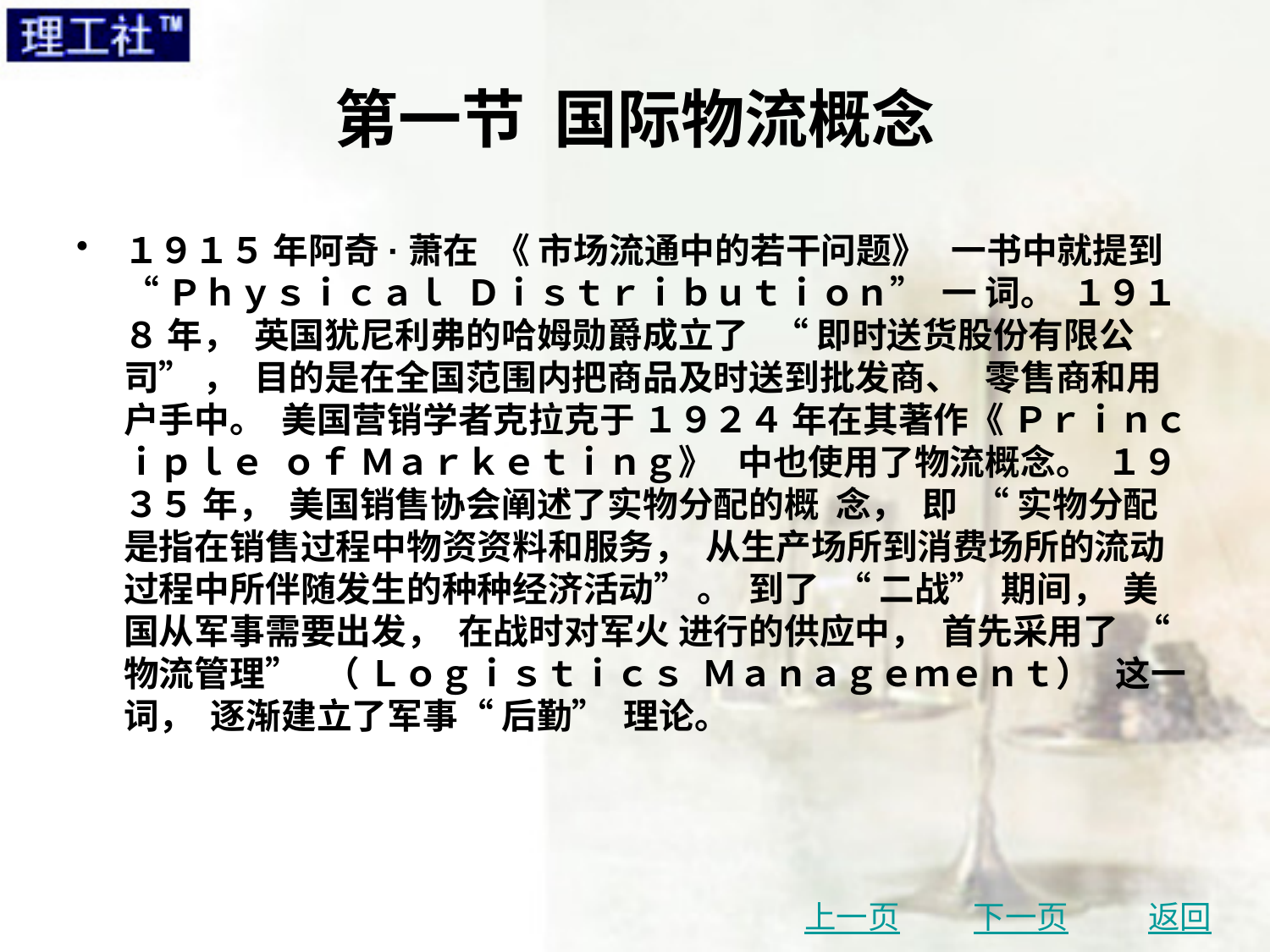

# 第一节  国际物流概念
１９１５ 年阿奇·萧在  《 市场流通中的若干问题》   一书中就提到  “ Ｐｈｙｓｉｃａｌ  Ｄｉｓｔｒｉｂｕｔｉｏｎ”  一 词。  １９１８ 年，  英国犹尼利弗的哈姆勋爵成立了   “ 即时送货股份有限公司” ，  目的是在全国范围内把商品及时送到批发商、   零售商和用户手中。  美国营销学者克拉克于 １９２４ 年在其著作《 Ｐｒｉｎｃｉｐｌｅ  ｏｆ Ｍａｒｋｅｔｉｎｇ》   中也使用了物流概念。  １９３５ 年，  美国销售协会阐述了实物分配的概  念，  即  “ 实物分配是指在销售过程中物资资料和服务，  从生产场所到消费场所的流动过程中所伴随发生的种种经济活动” 。  到了  “ 二战”  期间，  美国从军事需要出发，  在战时对军火 进行的供应中，  首先采用了  “ 物流管理”   （ Ｌｏｇｉｓｔｉｃｓ  Ｍａｎａｇｅｍｅｎｔ）   这一词，  逐渐建立了军事“ 后勤”  理论。
上一页
下一页
返回